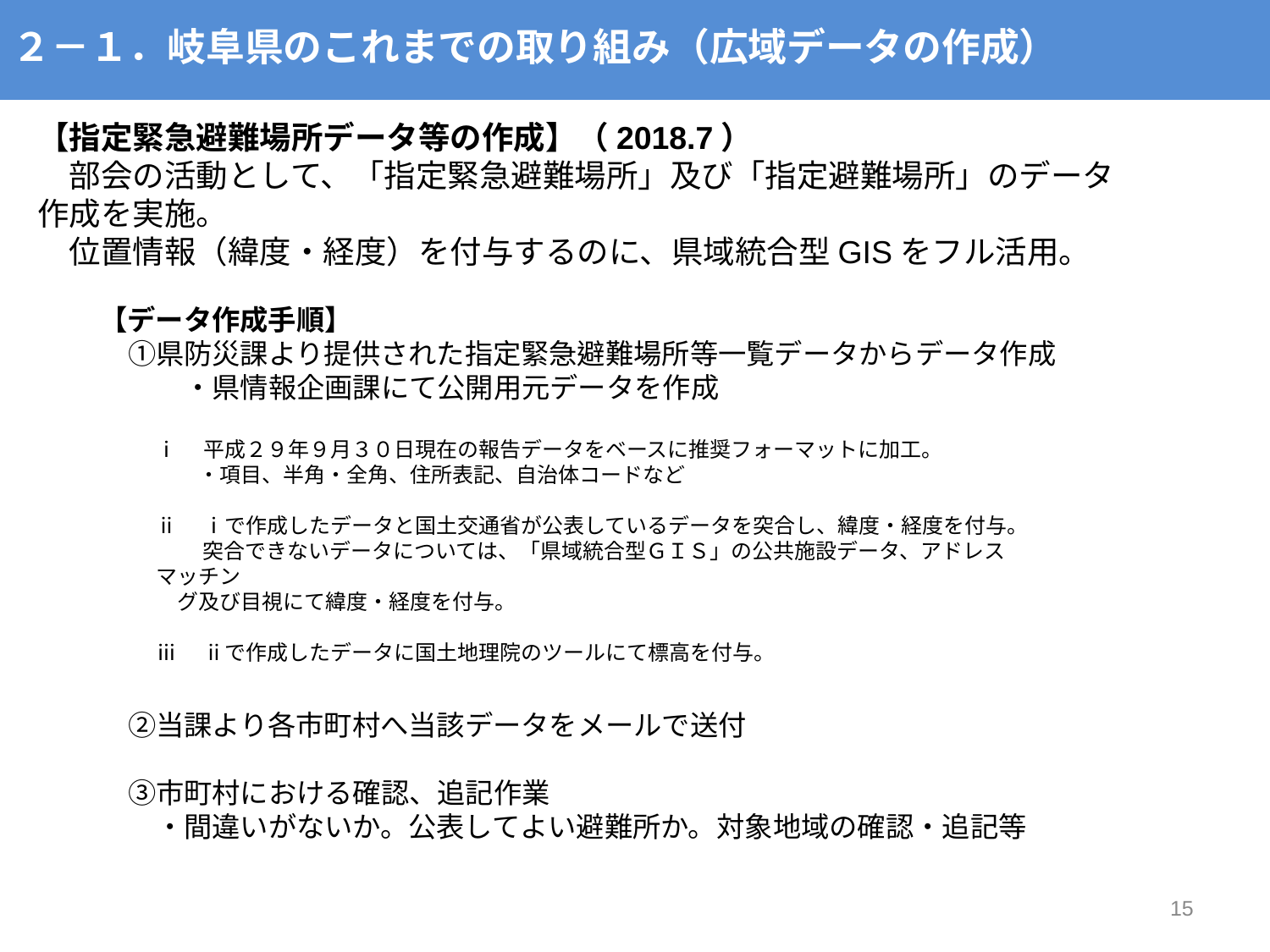

２－１．岐阜県のこれまでの取り組み（広域データの作成）
【指定緊急避難場所データ等の作成】（2018.7）
　部会の活動として、「指定緊急避難場所」及び「指定避難場所」のデータ作成を実施。
　位置情報（緯度・経度）を付与するのに、県域統合型GISをフル活用。
【データ作成手順】
　①県防災課より提供された指定緊急避難場所等一覧データからデータ作成
　　　・県情報企画課にて公開用元データを作成

　②当課より各市町村へ当該データをメールで送付

　③市町村における確認、追記作業
　　・間違いがないか。公表してよい避難所か。対象地域の確認・追記等
ⅰ　平成２９年９月３０日現在の報告データをベースに推奨フォーマットに加工。
　　・項目、半角・全角、住所表記、自治体コードなど

ⅱ　ⅰで作成したデータと国土交通省が公表しているデータを突合し、緯度・経度を付与。
　　 突合できないデータについては、「県域統合型ＧＩＳ」の公共施設データ、アドレスマッチン
　グ及び目視にて緯度・経度を付与。

ⅲ　ⅱで作成したデータに国土地理院のツールにて標高を付与。
15